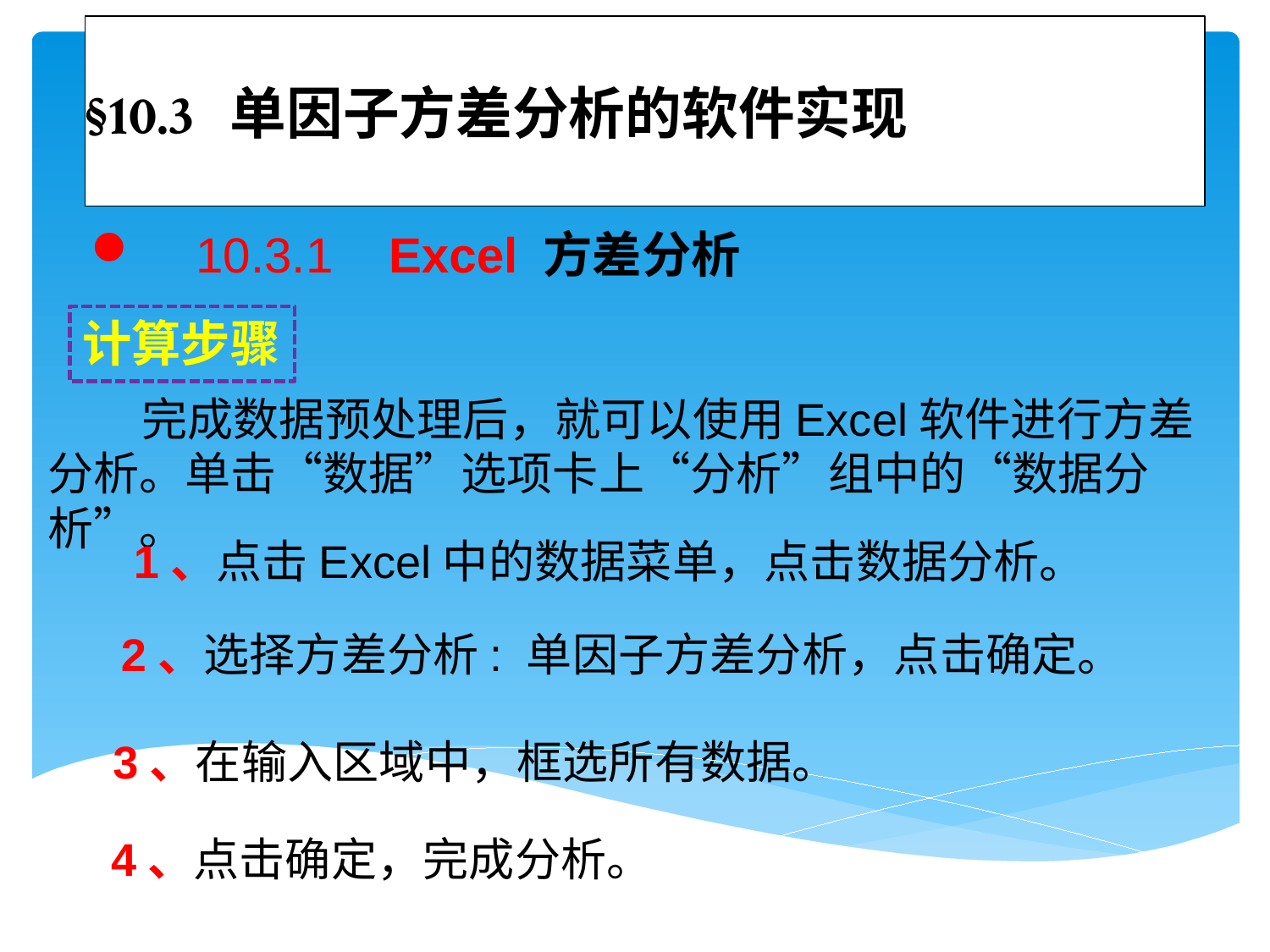

# §10.3  单因子方差分析的软件实现
   10.3.1    Excel 方差分析
计算步骤
        完成数据预处理后，就可以使用Excel软件进行方差分析。单击“数据”选项卡上“分析”组中的“数据分析”。
      1、点击Excel中的数据菜单，点击数据分析。

     2、选择方差分析: 单因子方差分析，点击确定。
     3、在输入区域中，框选所有数据。
     4、点击确定，完成分析。